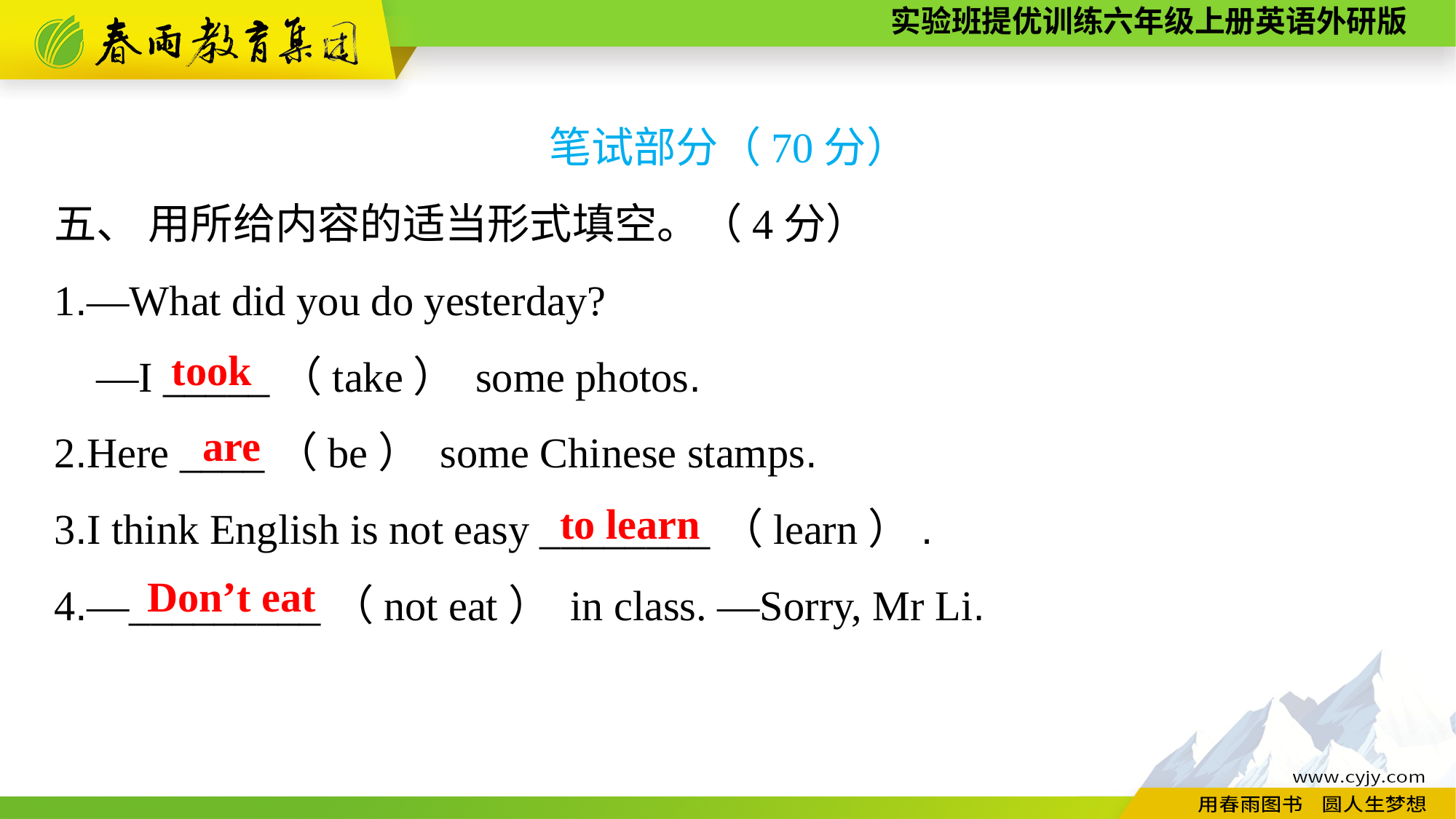

笔试部分（70分）
五、 用所给内容的适当形式填空。（4分）
1.—What did you do yesterday?
    —I _____（take） some photos.
2.Here ____（be） some Chinese stamps.
3.I think English is not easy ________（learn）.
4.—_________（not eat） in class. —Sorry, Mr Li.
took
are
to learn
Don’t eat